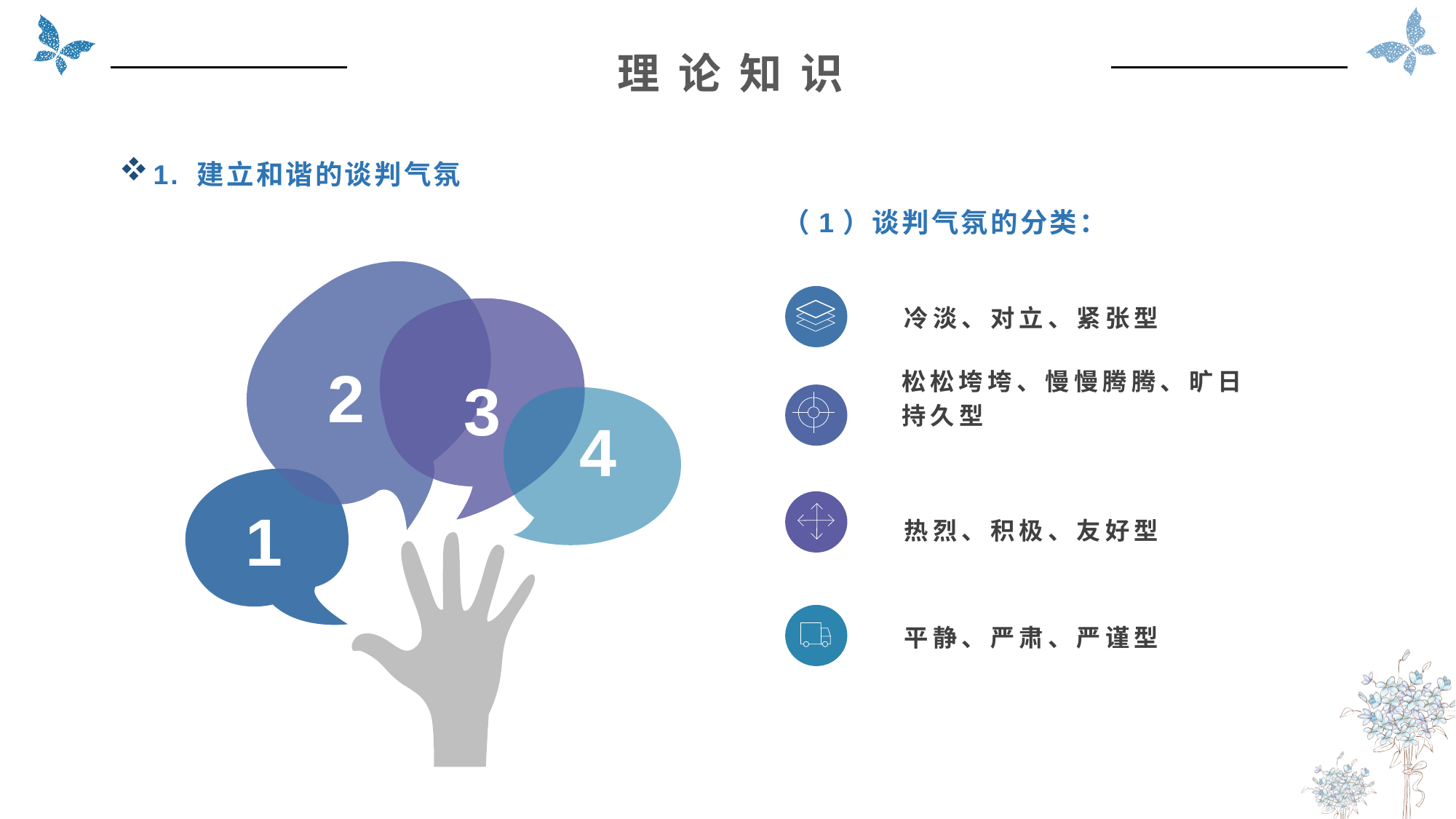

理 论 知 识
1. 建立和谐的谈判气氛
（1）谈判气氛的分类：

2
3

4

1

冷淡、对立、紧张型

松松垮垮、慢慢腾腾、旷日持久型

热烈、积极、友好型

平静、严肃、严谨型